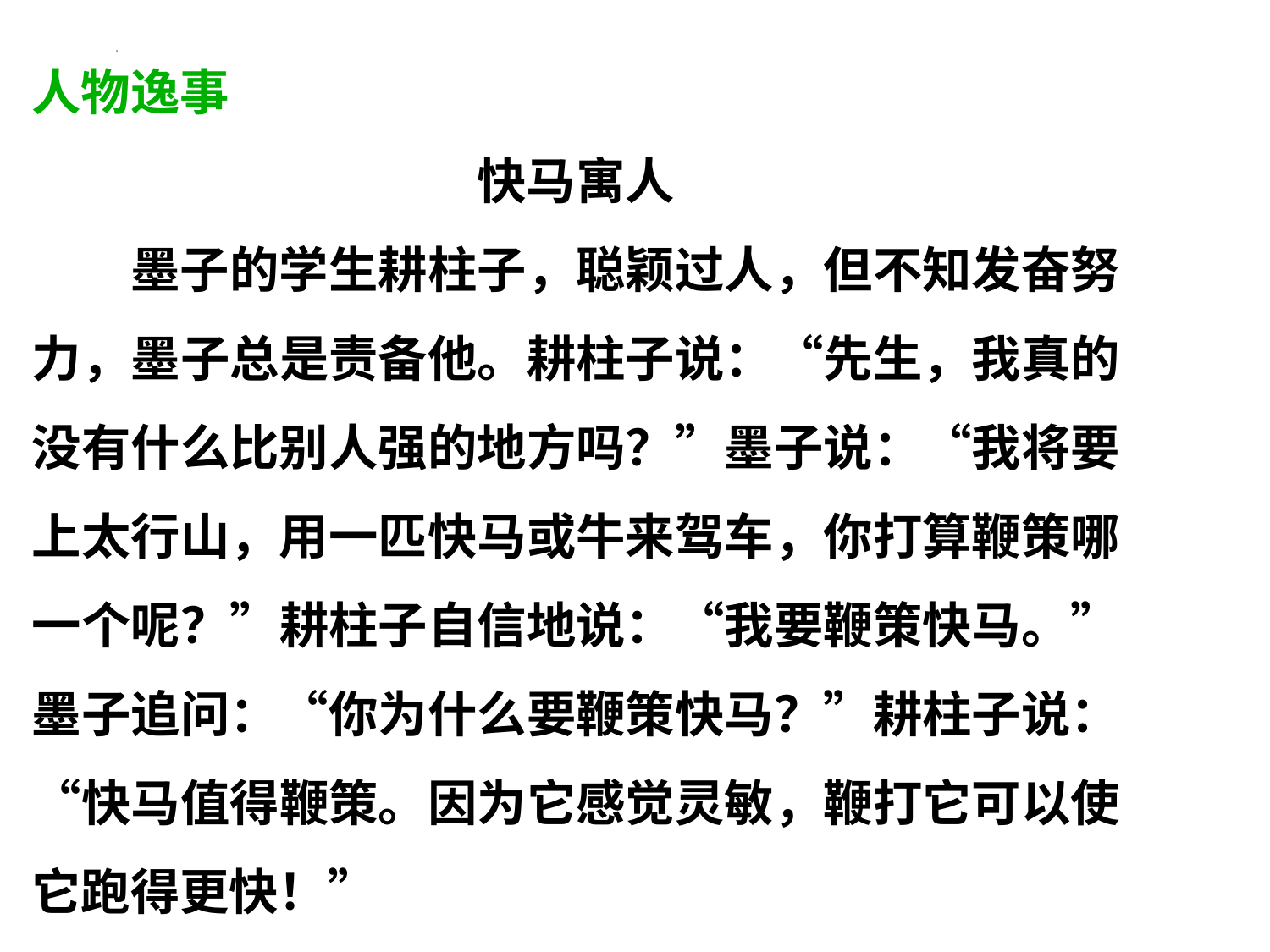

人物逸事
快马寓人
墨子的学生耕柱子，聪颖过人，但不知发奋努力，墨子总是责备他。耕柱子说：“先生，我真的没有什么比别人强的地方吗？”墨子说：“我将要上太行山，用一匹快马或牛来驾车，你打算鞭策哪一个呢？”耕柱子自信地说：“我要鞭策快马。”墨子追问：“你为什么要鞭策快马？”耕柱子说：“快马值得鞭策。因为它感觉灵敏，鞭打它可以使它跑得更快！”